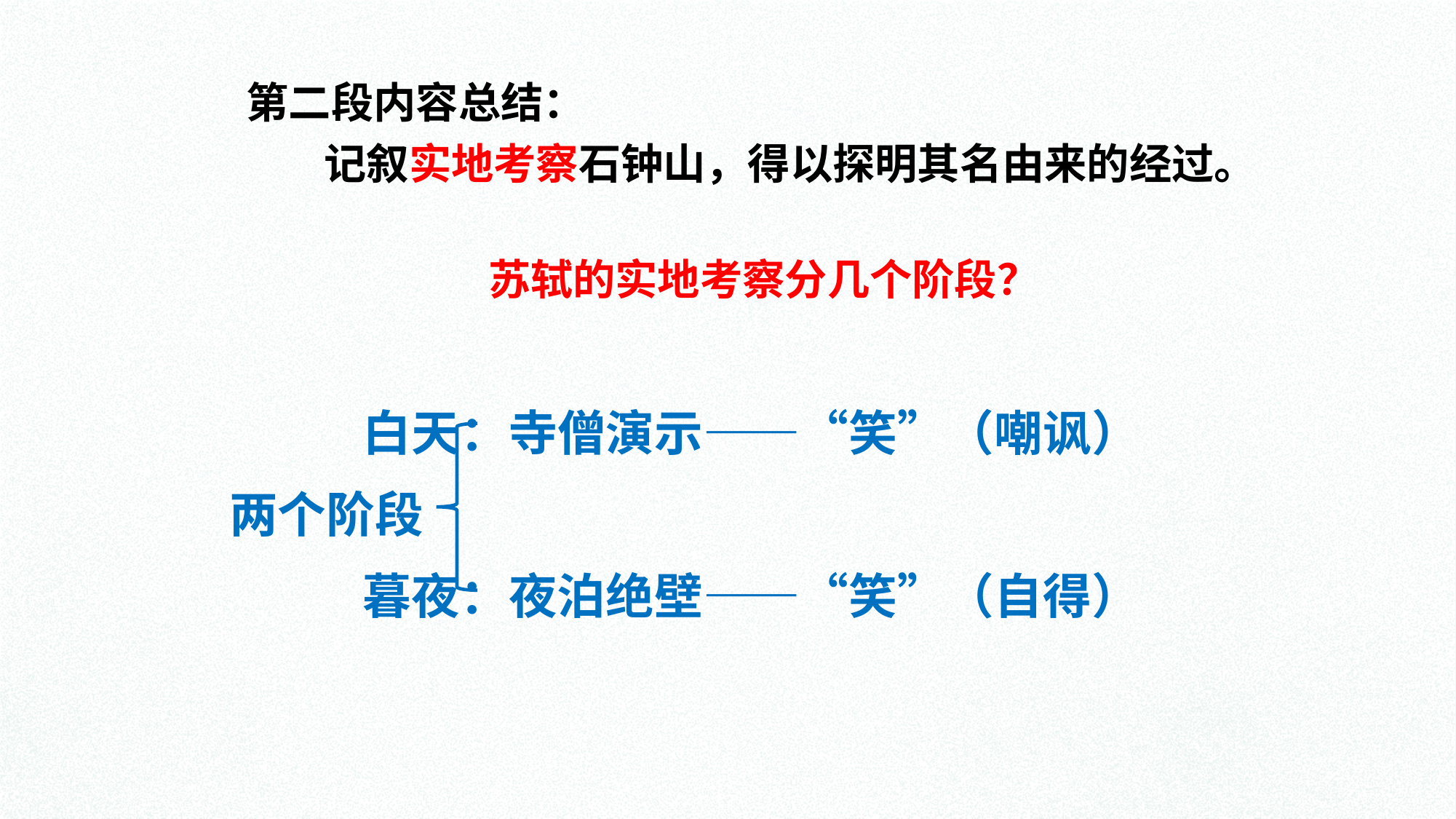

第二段内容总结：
       记叙实地考察石钟山，得以探明其名由来的经过。
苏轼的实地考察分几个阶段？
           白天：寺僧演示――“笑”（嘲讽）
两个阶段
           暮夜：夜泊绝壁――“笑”（自得）